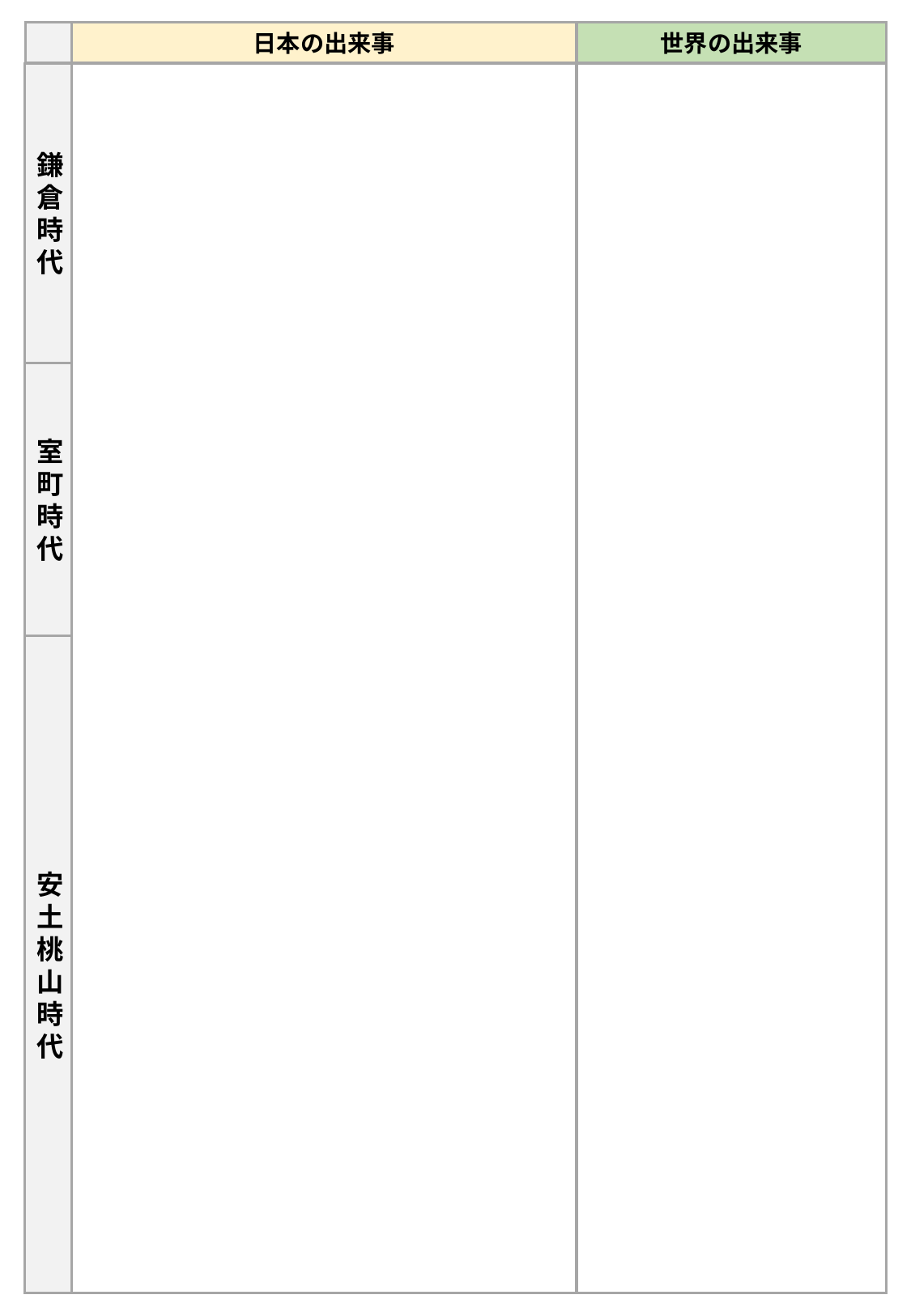

日本の出来事
世界の出来事

鎌倉時代
西暦
出来事・文化
出来事・文化
西暦
室町時代
出来事・文化
西暦
出来事・文化
西暦
出来事・文化
西暦
出来事・文化
西暦
出来事・文化
西暦
安土桃山時代
出来事・文化
西暦
出来事・文化
西暦
西暦
出来事・文化
その他
その他
その他
その他
その他
その他
その他
その他
その他